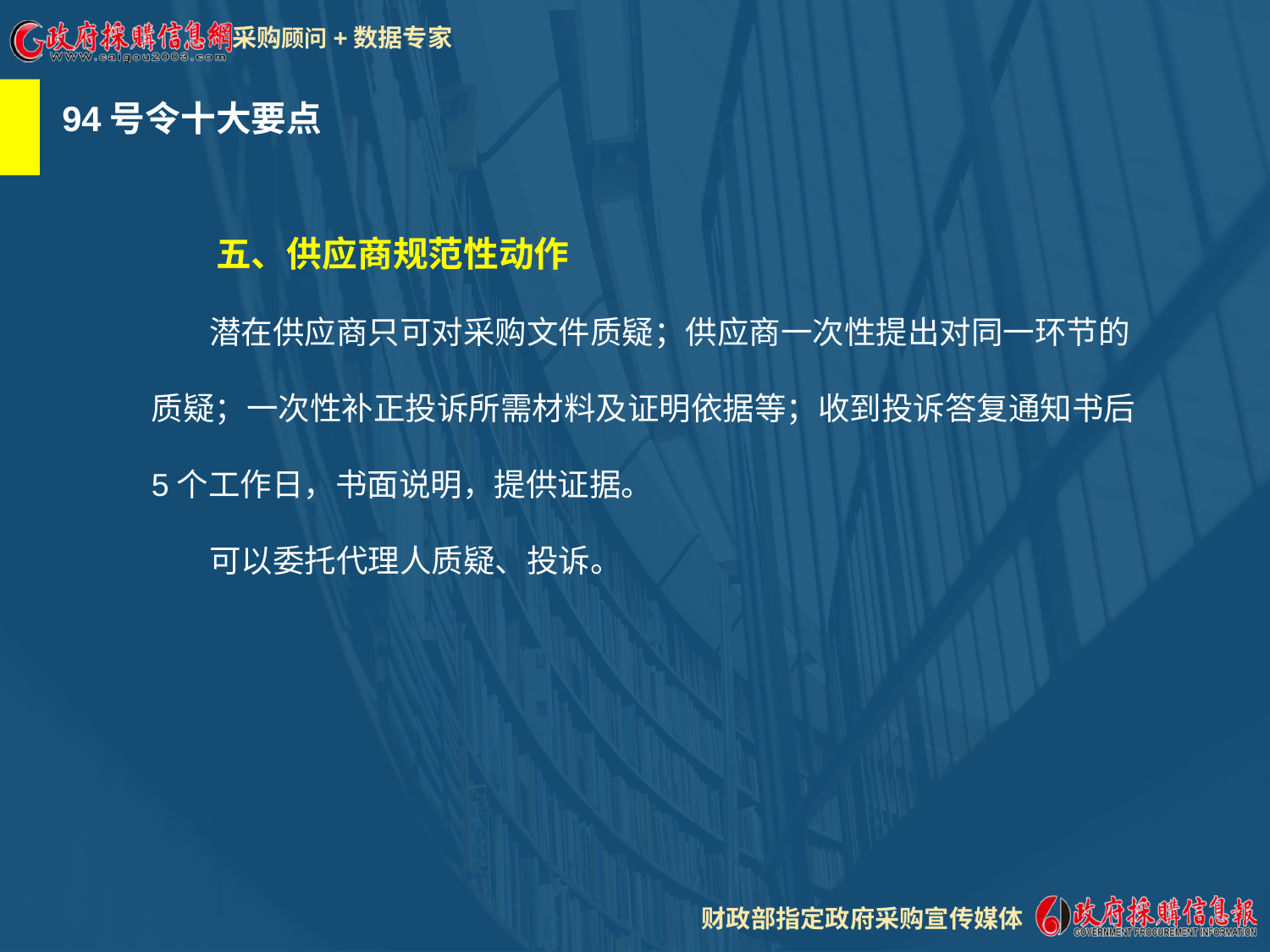

94号令十大要点
       五、供应商规范性动作
       潜在供应商只可对采购文件质疑；供应商一次性提出对同一环节的质疑；一次性补正投诉所需材料及证明依据等；收到投诉答复通知书后5个工作日，书面说明，提供证据。
       可以委托代理人质疑、投诉。